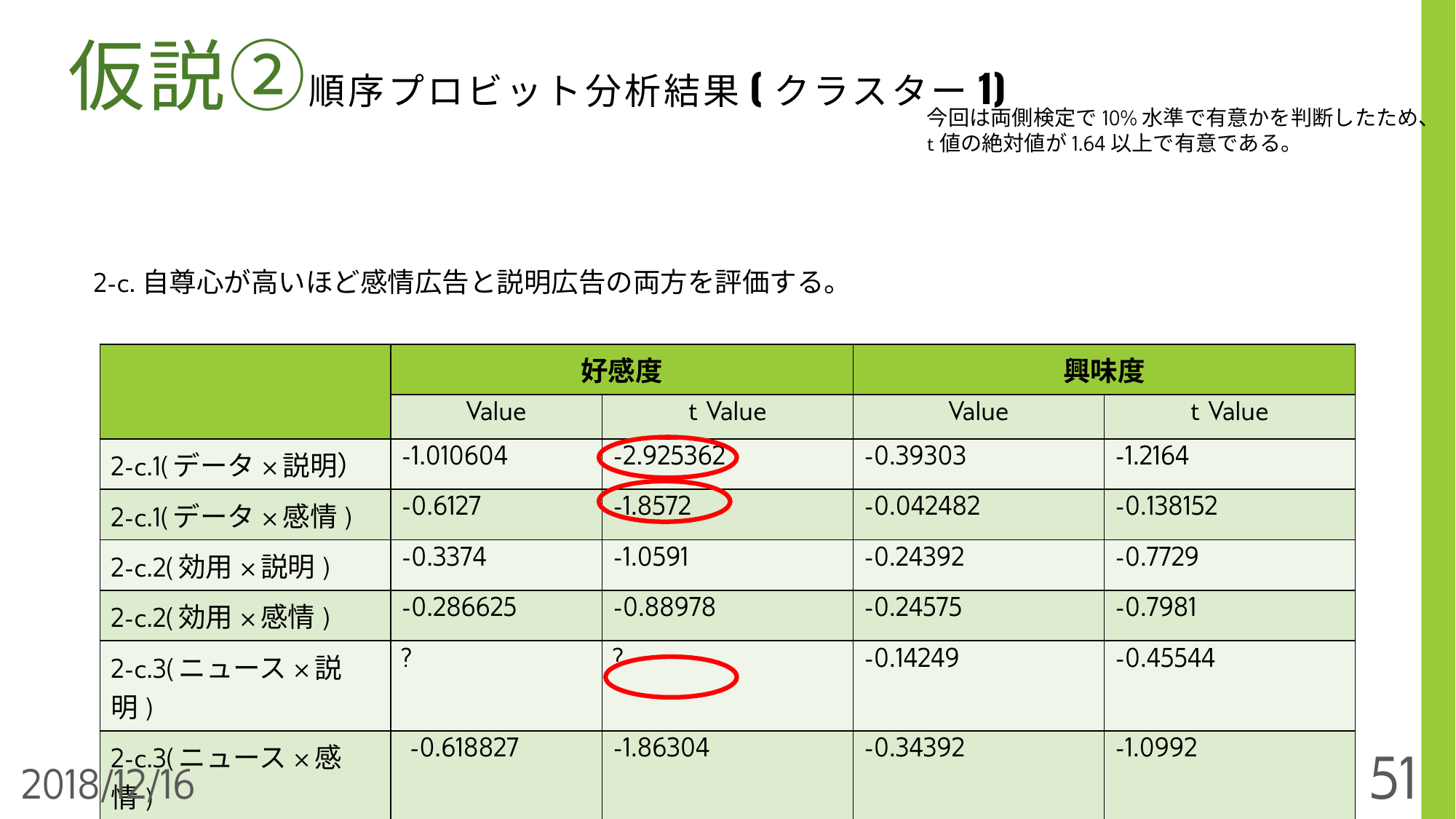

# 仮説②順序プロビット分析結果(クラスター1)
今回は両側検定で10%水準で有意かを判断したため、
t値の絶対値が1.64以上で有意である。
2-c.自尊心が高いほど感情広告と説明広告の両方を評価する。
|  | 好感度 |  | 興味度 |  |
| --- | --- | --- | --- | --- |
|  | Value | t Value | Value | t Value |
| 2-c.1(データ×説明） | -1.010604 | -2.925362 | -0.39303 | -1.2164 |
| 2-c.1(データ×感情) | -0.6127 | -1.8572 | -0.042482 | -0.138152 |
| 2-c.2(効用×説明) | -0.3374 | -1.0591 | -0.24392 | -0.7729 |
| 2-c.2(効用×感情) | -0.286625 | -0.88978 | -0.24575 | -0.7981 |
| 2-c.3(ニュース×説明) | ? | ? | -0.14249 | -0.45544 |
| 2-c.3(ニュース×感情) | -0.618827 | -1.86304 | -0.34392 | -1.0992 |

51
2018/12/16